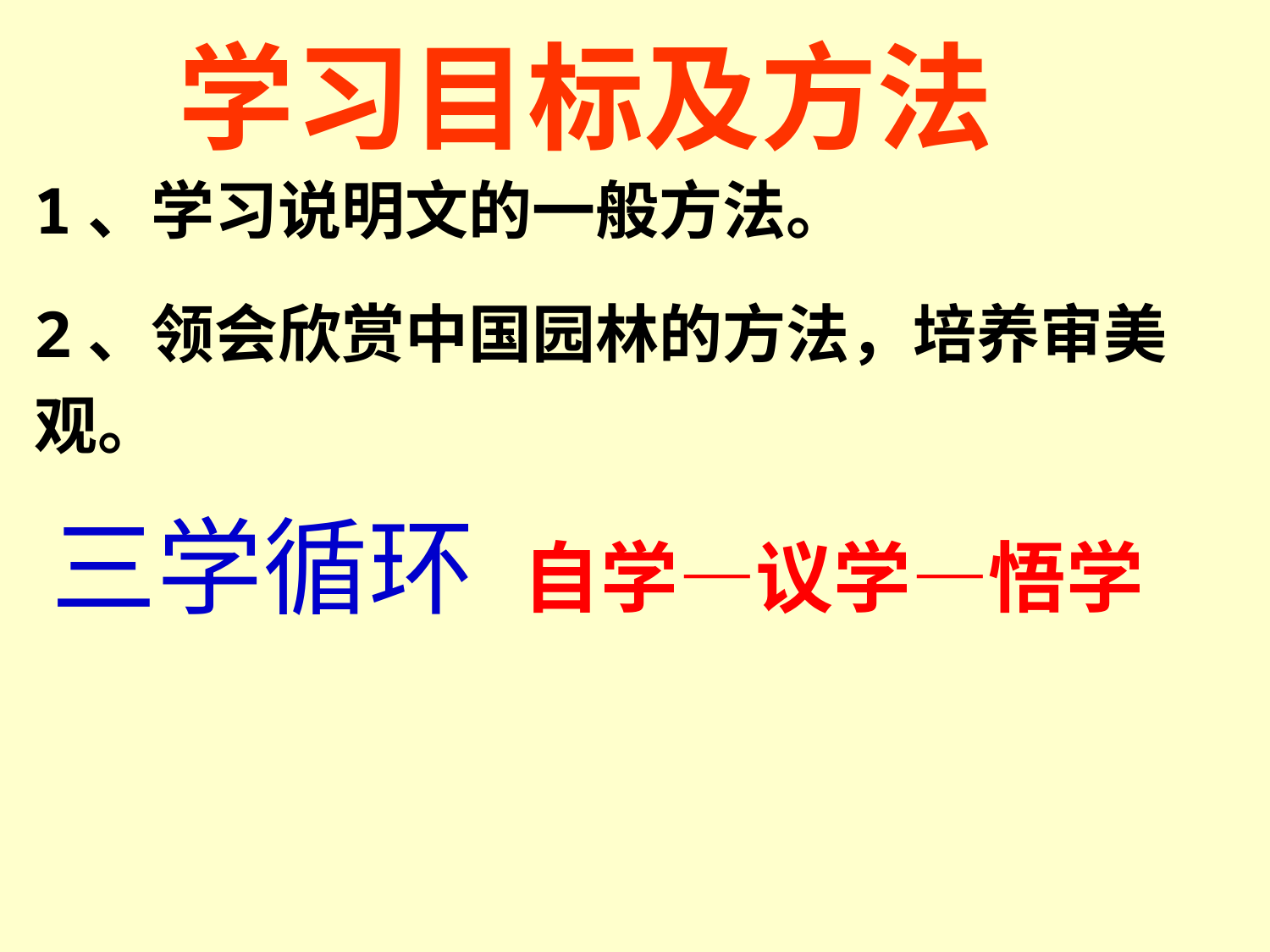

学习目标及方法
1、学习说明文的一般方法。
2、领会欣赏中国园林的方法，培养审美观。

三学循环  自学—议学—悟学